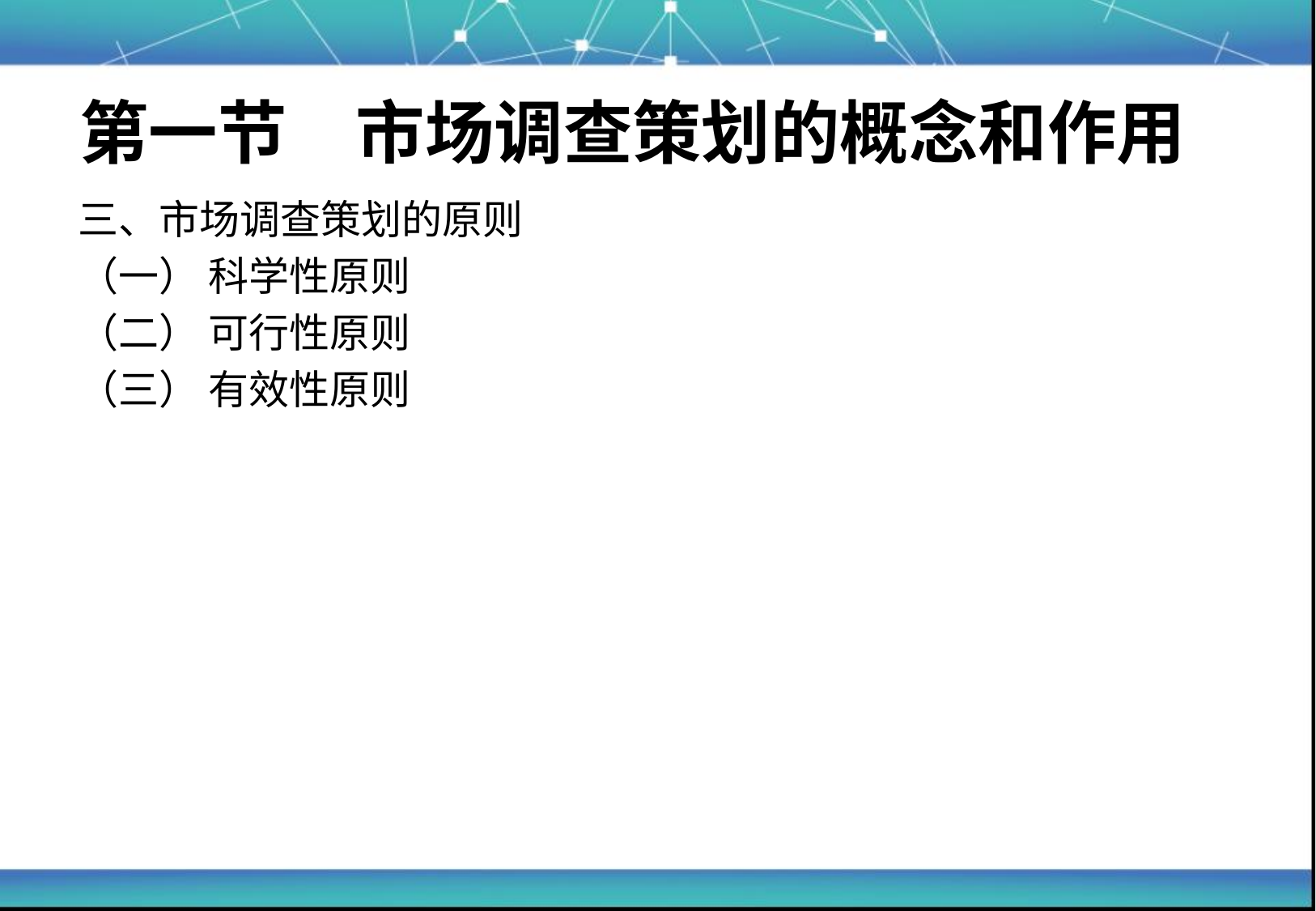

# 第一节　市场调查策划的概念和作用
三、市场调查策划的原则
（一） 科学性原则
（二） 可行性原则
（三） 有效性原则